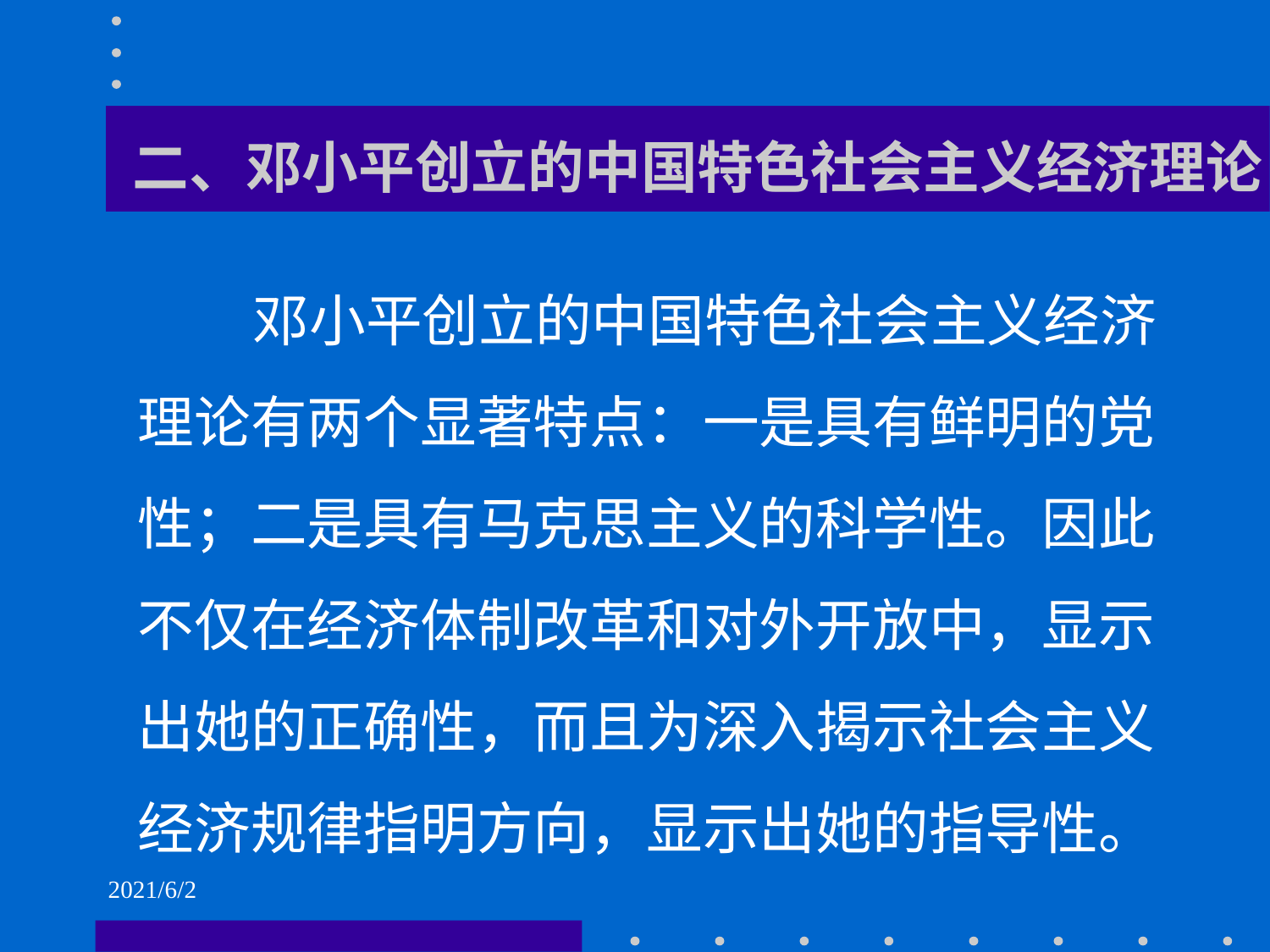

# 二、邓小平创立的中国特色社会主义经济理论
        邓小平创立的中国特色社会主义经济理论有两个显著特点：一是具有鲜明的党性；二是具有马克思主义的科学性。因此不仅在经济体制改革和对外开放中，显示出她的正确性，而且为深入揭示社会主义经济规律指明方向，显示出她的指导性。

2021/6/2